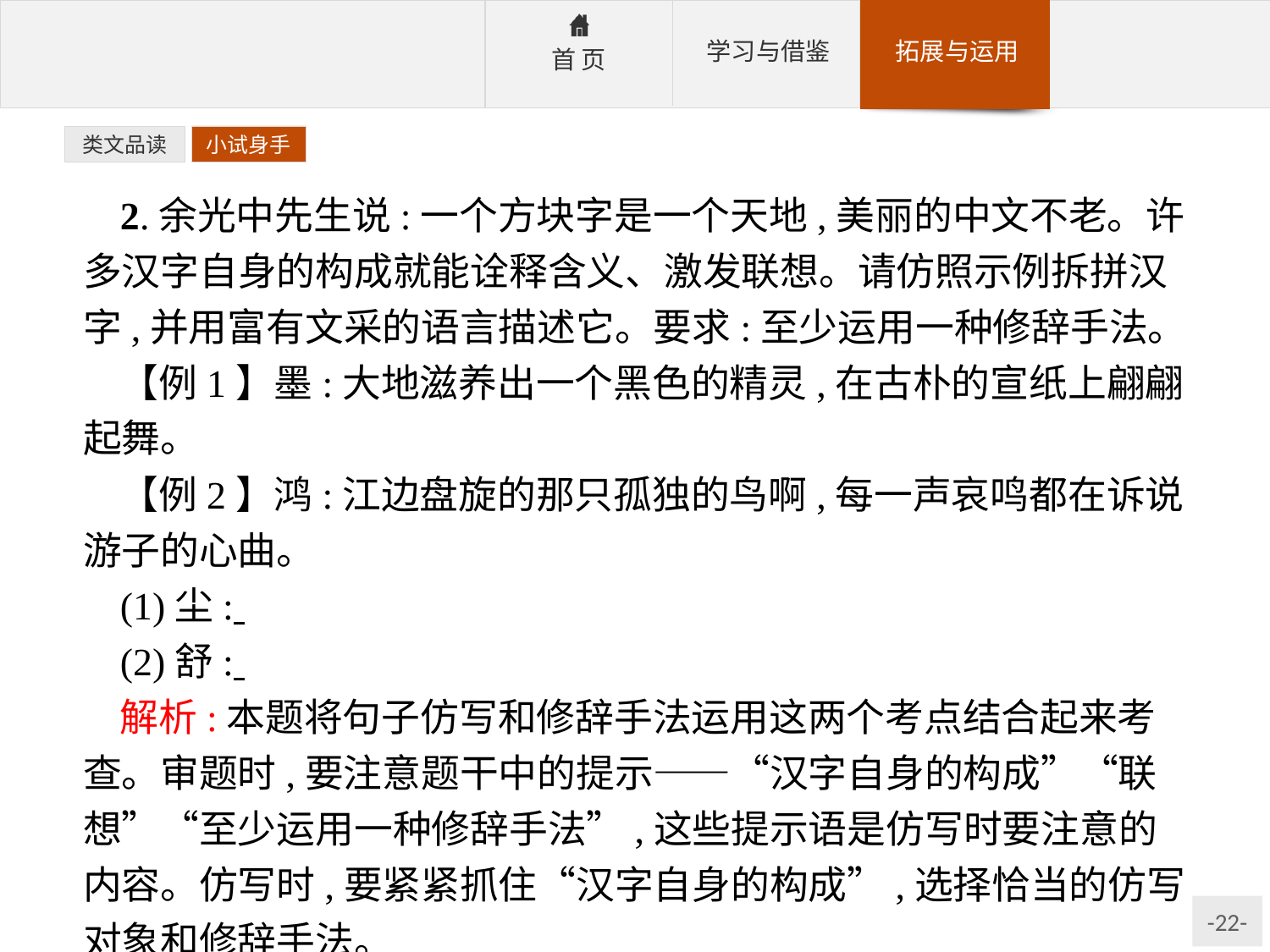

类文品读
小试身手
2.余光中先生说:一个方块字是一个天地,美丽的中文不老。许多汉字自身的构成就能诠释含义、激发联想。请仿照示例拆拼汉字,并用富有文采的语言描述它。要求:至少运用一种修辞手法。
【例1】墨:大地滋养出一个黑色的精灵,在古朴的宣纸上翩翩起舞。
【例2】鸿:江边盘旋的那只孤独的鸟啊,每一声哀鸣都在诉说游子的心曲。
(1)尘:
(2)舒:
解析:本题将句子仿写和修辞手法运用这两个考点结合起来考查。审题时,要注意题干中的提示——“汉字自身的构成”“联想”“至少运用一种修辞手法”,这些提示语是仿写时要注意的内容。仿写时,要紧紧抓住“汉字自身的构成”,选择恰当的仿写对象和修辞手法。